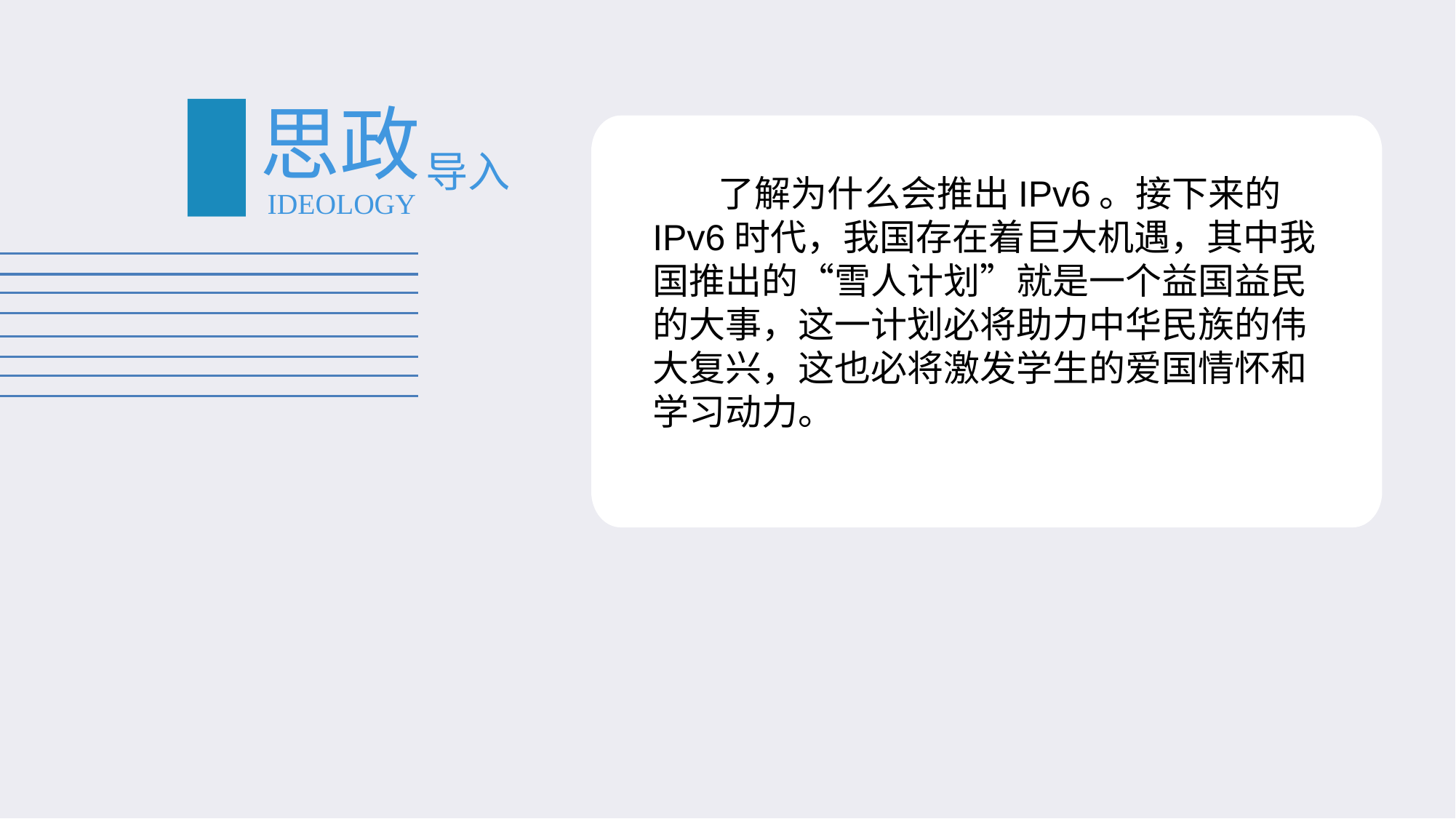

#
思政
导入

       了解为什么会推出IPv6。接下来的IPv6时代，我国存在着巨大机遇，其中我国推出的“雪人计划”就是一个益国益民的大事，这一计划必将助力中华民族的伟大复兴，这也必将激发学生的爱国情怀和学习动力。

IDEOLOGY